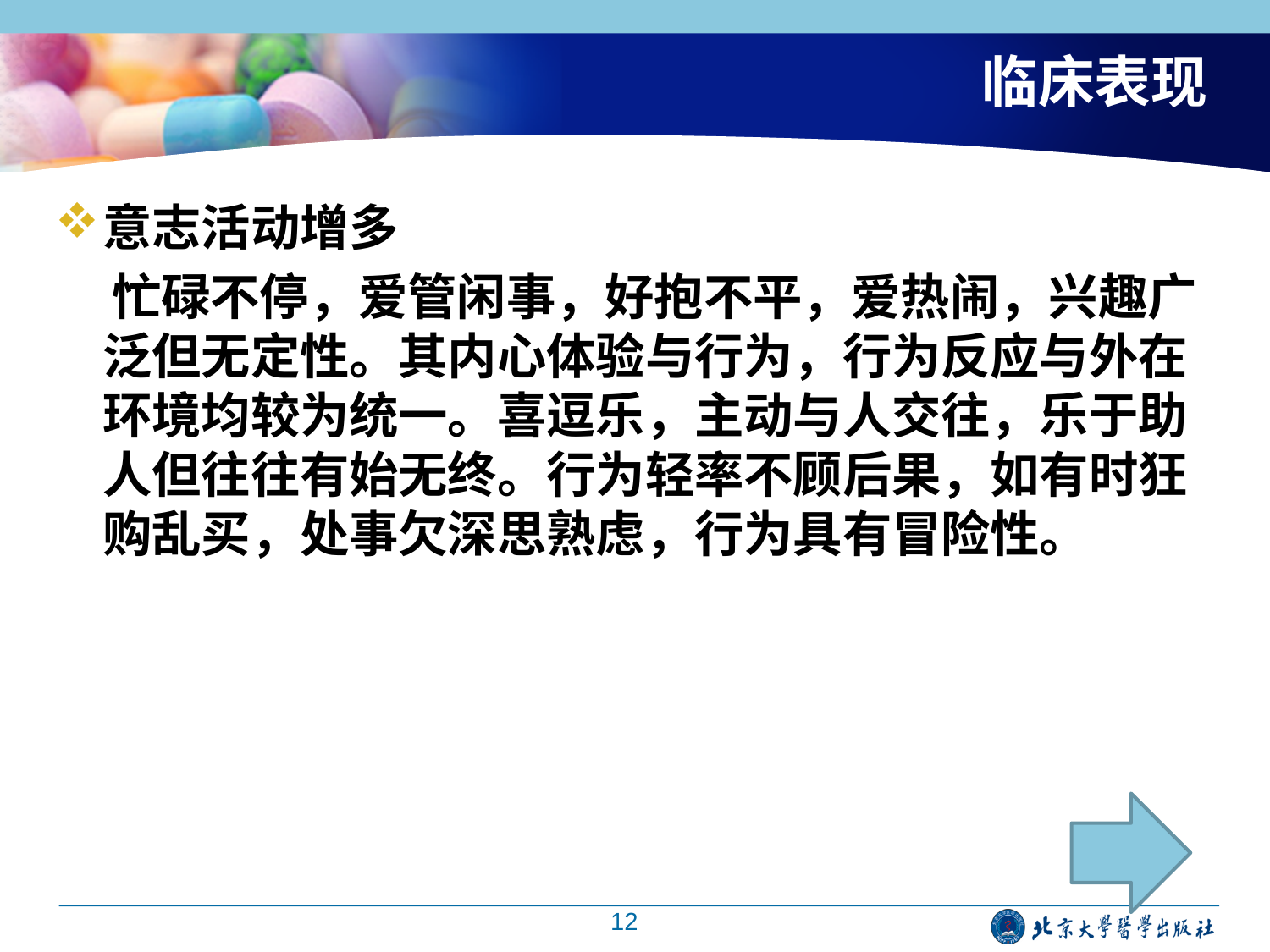

# 临床表现
意志活动增多
    忙碌不停，爱管闲事，好抱不平，爱热闹，兴趣广泛但无定性。其内心体验与行为，行为反应与外在环境均较为统一。喜逗乐，主动与人交往，乐于助人但往往有始无终。行为轻率不顾后果，如有时狂购乱买，处事欠深思熟虑，行为具有冒险性。

12